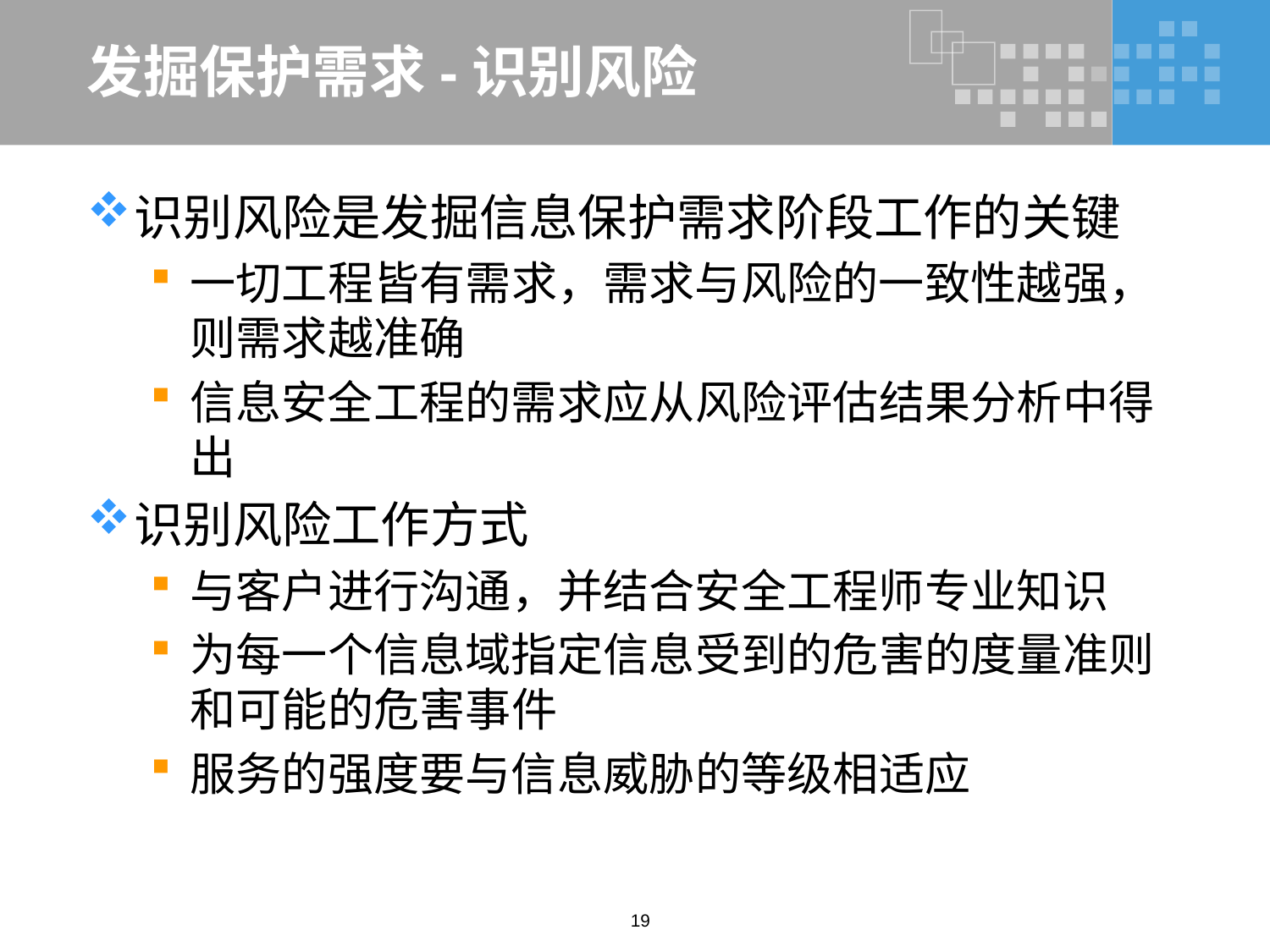

# 发掘保护需求-识别风险
识别风险是发掘信息保护需求阶段工作的关键
一切工程皆有需求，需求与风险的一致性越强，则需求越准确
信息安全工程的需求应从风险评估结果分析中得出
识别风险工作方式
与客户进行沟通，并结合安全工程师专业知识
为每一个信息域指定信息受到的危害的度量准则和可能的危害事件
服务的强度要与信息威胁的等级相适应
19